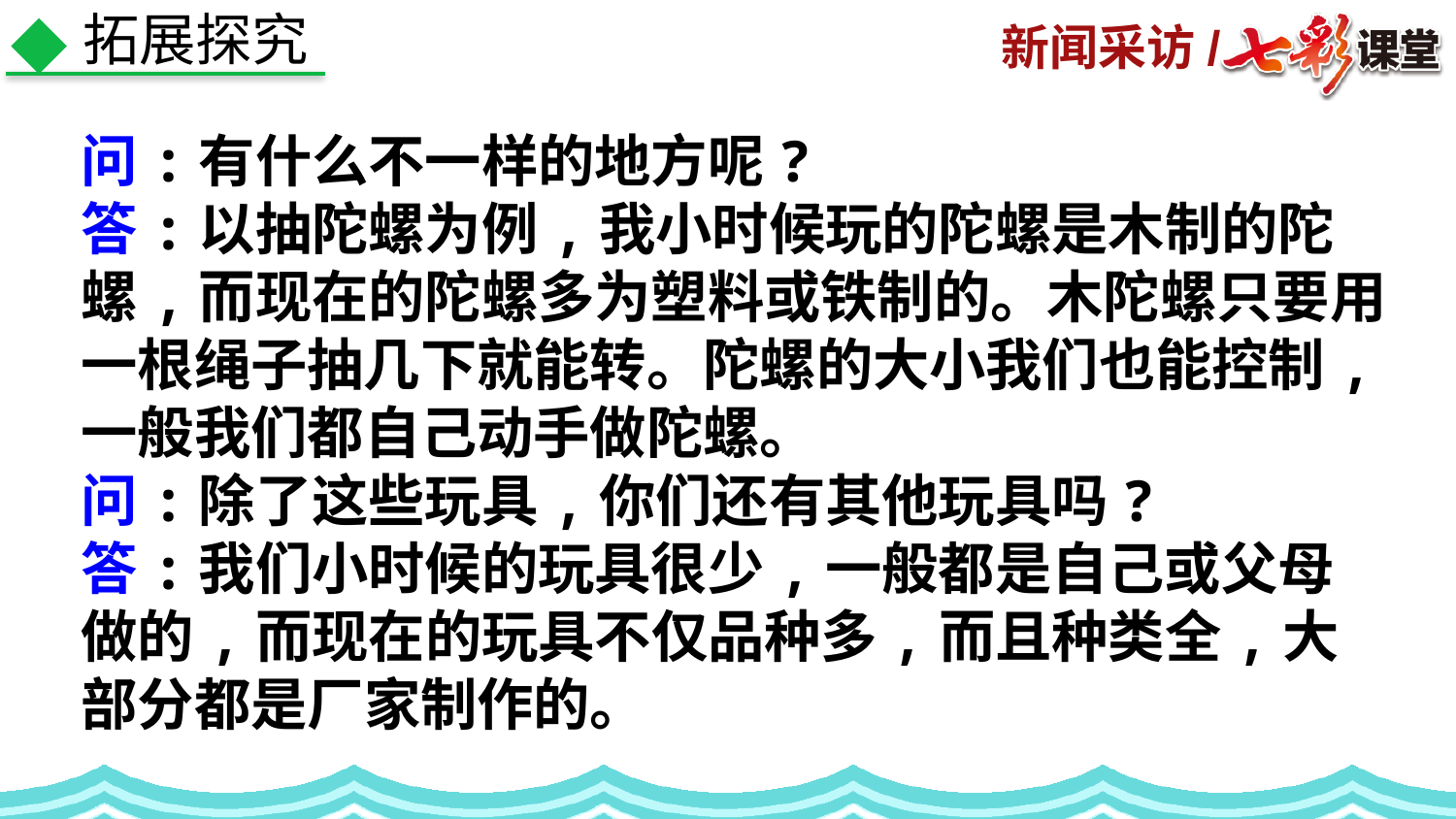

拓展探究

问:有什么不一样的地方呢?
答:以抽陀螺为例,我小时候玩的陀螺是木制的陀螺,而现在的陀螺多为塑料或铁制的。木陀螺只要用一根绳子抽几下就能转。陀螺的大小我们也能控制,一般我们都自己动手做陀螺。
问:除了这些玩具,你们还有其他玩具吗?
答:我们小时候的玩具很少,一般都是自己或父母做的,而现在的玩具不仅品种多,而且种类全,大部分都是厂家制作的。